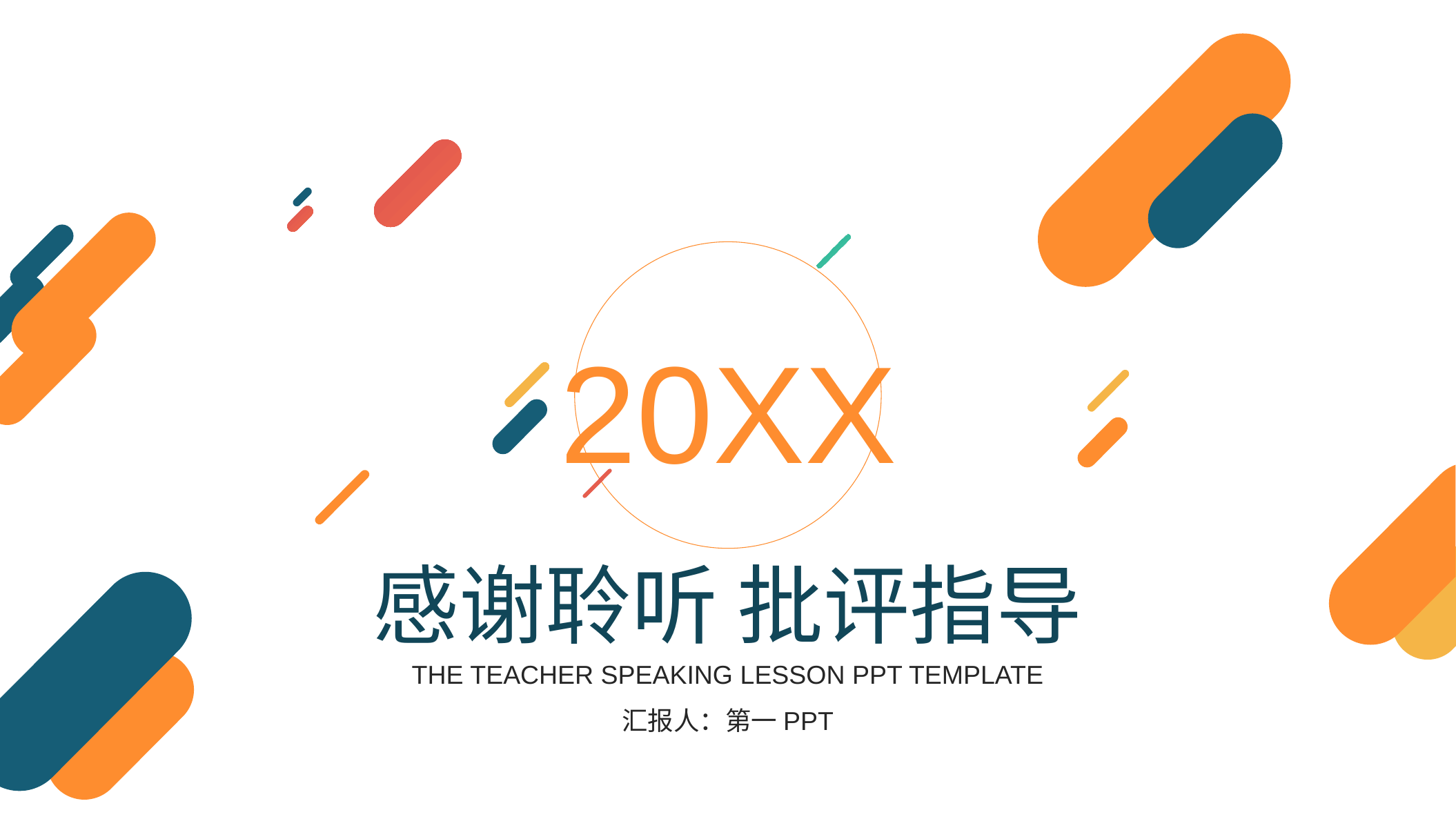

20XX

感谢聆听 批评指导

THE TEACHER SPEAKING LESSON PPT TEMPLATE
汇报人：第一PPT